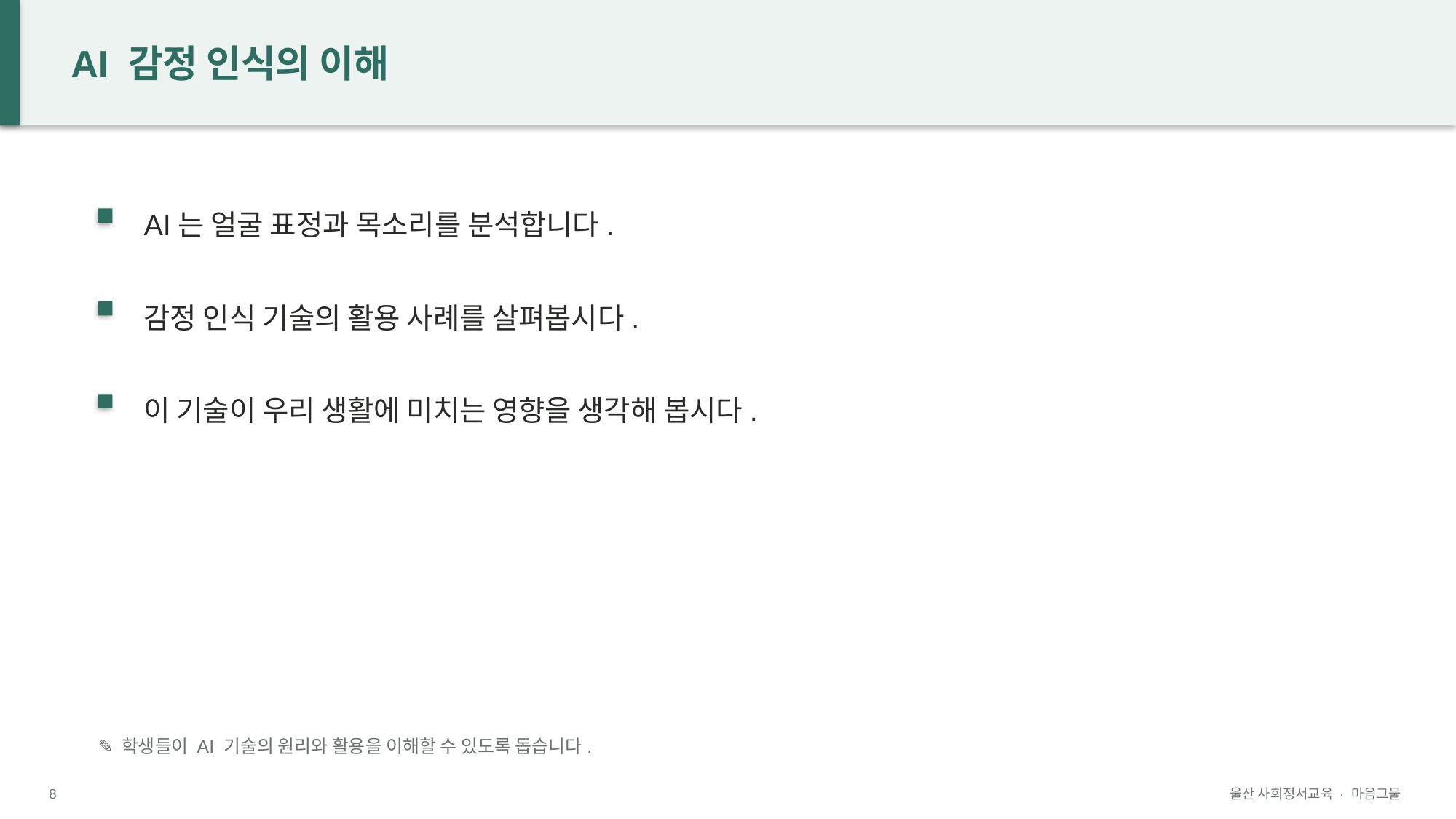

AI 감정 인식의 이해
AI는 얼굴 표정과 목소리를 분석합니다.

감정 인식 기술의 활용 사례를 살펴봅시다.

이 기술이 우리 생활에 미치는 영향을 생각해 봅시다.

✎ 학생들이 AI 기술의 원리와 활용을 이해할 수 있도록 돕습니다.
8
울산 사회정서교육 · 마음그물